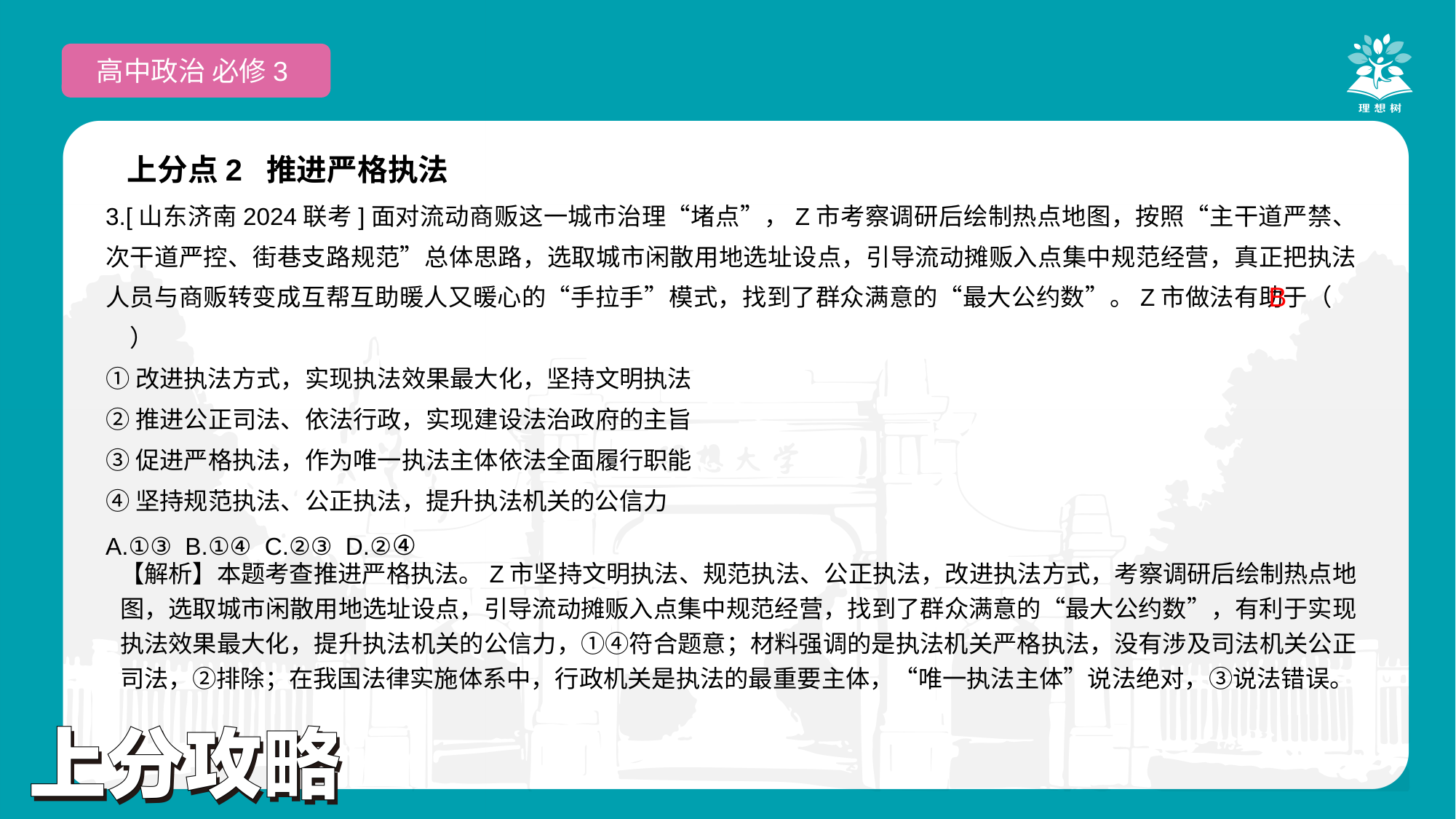

高中政治 必修3
上分点2  推进严格执法
3.[山东济南2024联考]面对流动商贩这一城市治理“堵点”，Z市考察调研后绘制热点地图，按照“主干道严禁、次干道严控、街巷支路规范”总体思路，选取城市闲散用地选址设点，引导流动摊贩入点集中规范经营，真正把执法人员与商贩转变成互帮互助暖人又暖心的“手拉手”模式，找到了群众满意的“最大公约数”。Z市做法有助于（　　）
①改进执法方式，实现执法效果最大化，坚持文明执法
②推进公正司法、依法行政，实现建设法治政府的主旨
③促进严格执法，作为唯一执法主体依法全面履行职能
④坚持规范执法、公正执法，提升执法机关的公信力
A.①③  B.①④  C.②③  D.②④
 B
【解析】本题考查推进严格执法。Z市坚持文明执法、规范执法、公正执法，改进执法方式，考察调研后绘制热点地图，选取城市闲散用地选址设点，引导流动摊贩入点集中规范经营，找到了群众满意的“最大公约数”，有利于实现执法效果最大化，提升执法机关的公信力，①④符合题意；材料强调的是执法机关严格执法，没有涉及司法机关公正司法，②排除；在我国法律实施体系中，行政机关是执法的最重要主体，“唯一执法主体”说法绝对，③说法错误。